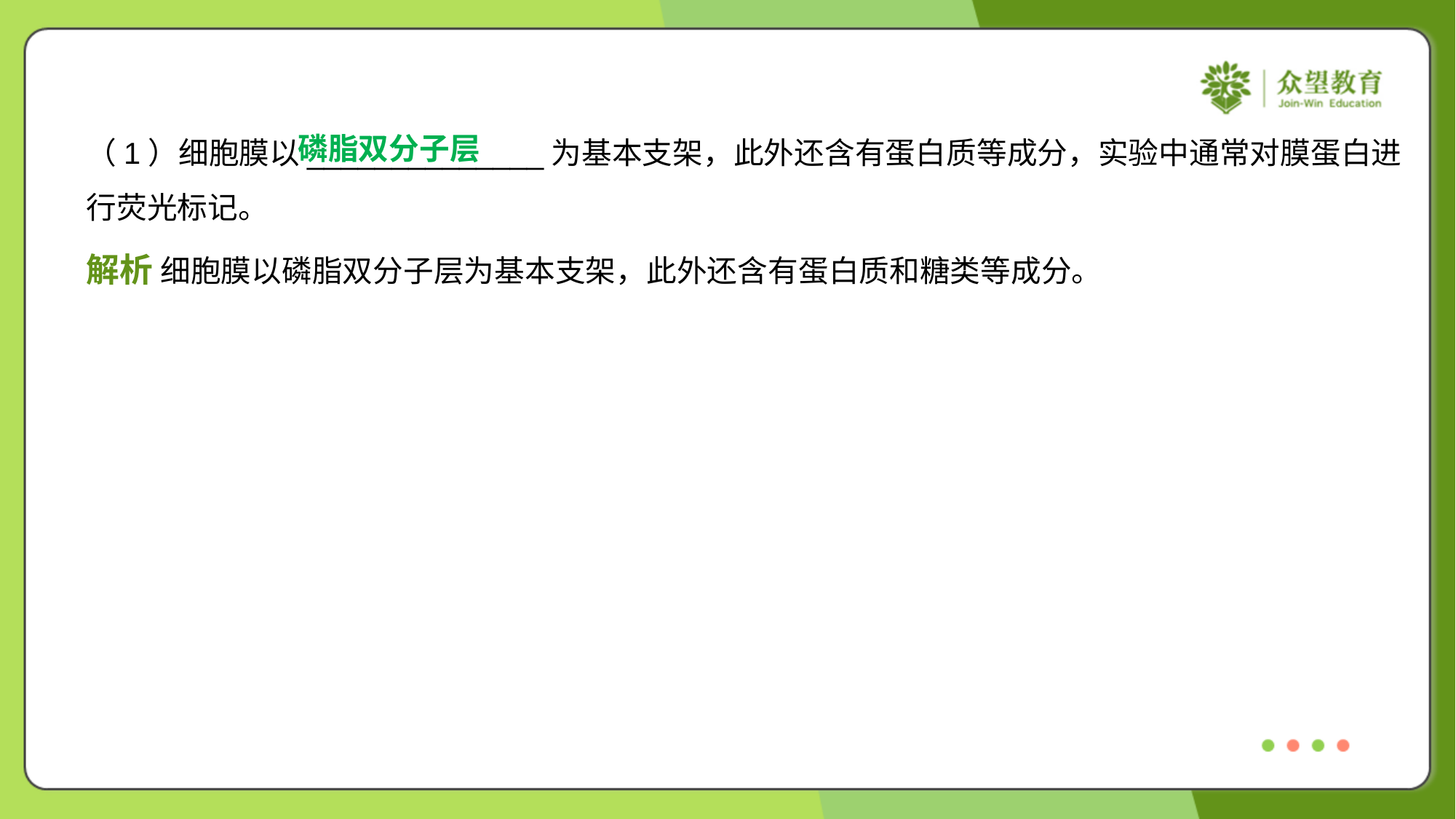

磷脂双分子层
（1）细胞膜以______________为基本支架，此外还含有蛋白质等成分，实验中通常对膜蛋白进
行荧光标记。
解析 细胞膜以磷脂双分子层为基本支架，此外还含有蛋白质和糖类等成分。